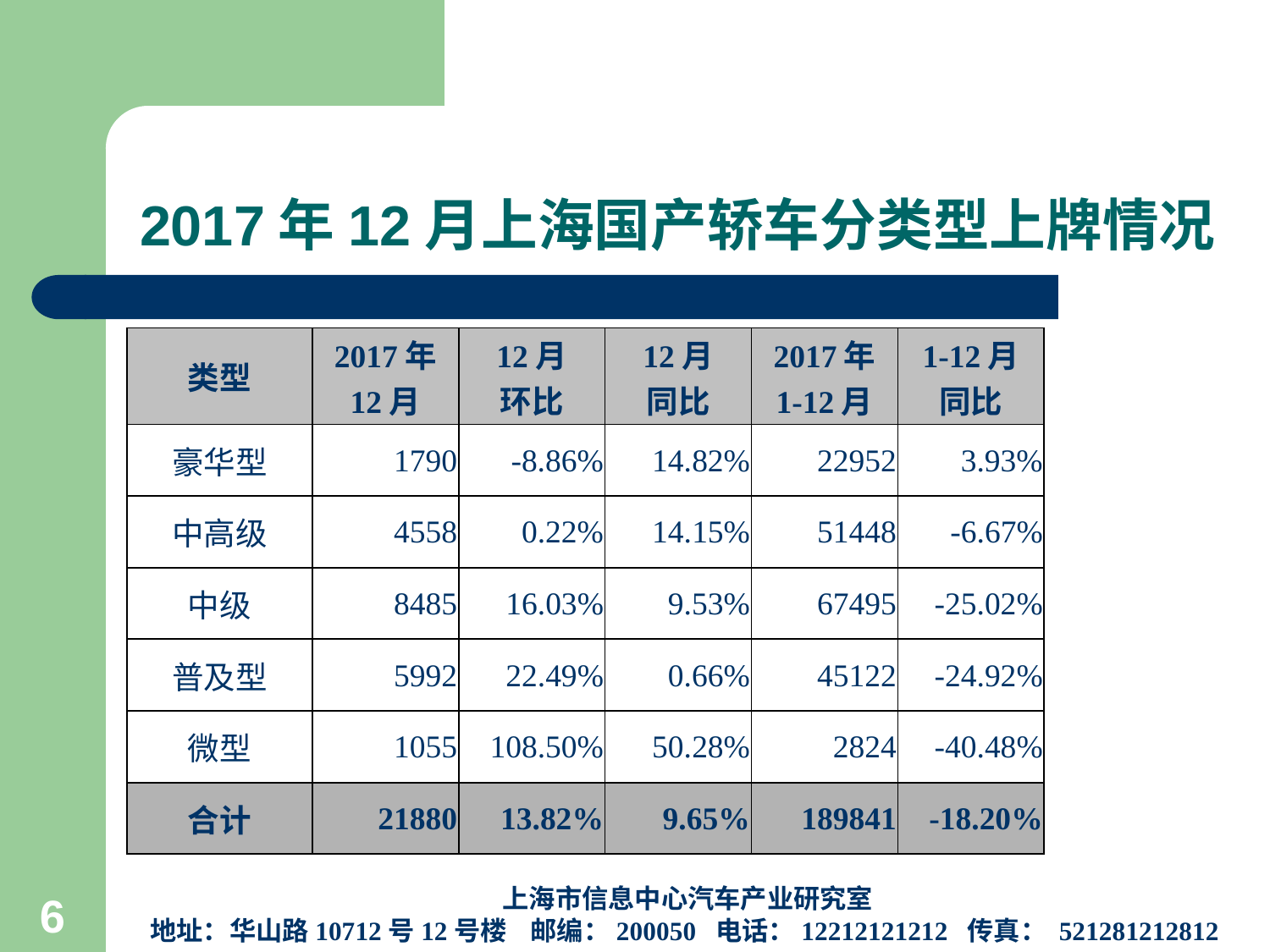

# 2017年12月上海国产轿车分类型上牌情况
| 类型 | 2017年 12月 | 12月 环比 | 12月 同比 | 2017年 1-12月 | 1-12月 同比 |
| --- | --- | --- | --- | --- | --- |
| 豪华型 | 1790 | -8.86% | 14.82% | 22952 | 3.93% |
| 中高级 | 4558 | 0.22% | 14.15% | 51448 | -6.67% |
| 中级 | 8485 | 16.03% | 9.53% | 67495 | -25.02% |
| 普及型 | 5992 | 22.49% | 0.66% | 45122 | -24.92% |
| 微型 | 1055 | 108.50% | 50.28% | 2824 | -40.48% |
| 合计 | 21880 | 13.82% | 9.65% | 189841 | -18.20% |
上海市信息中心汽车产业研究室
地址：华山路10712号12号楼    邮编：200050  电话：12212121212  传真： 521281212812
6